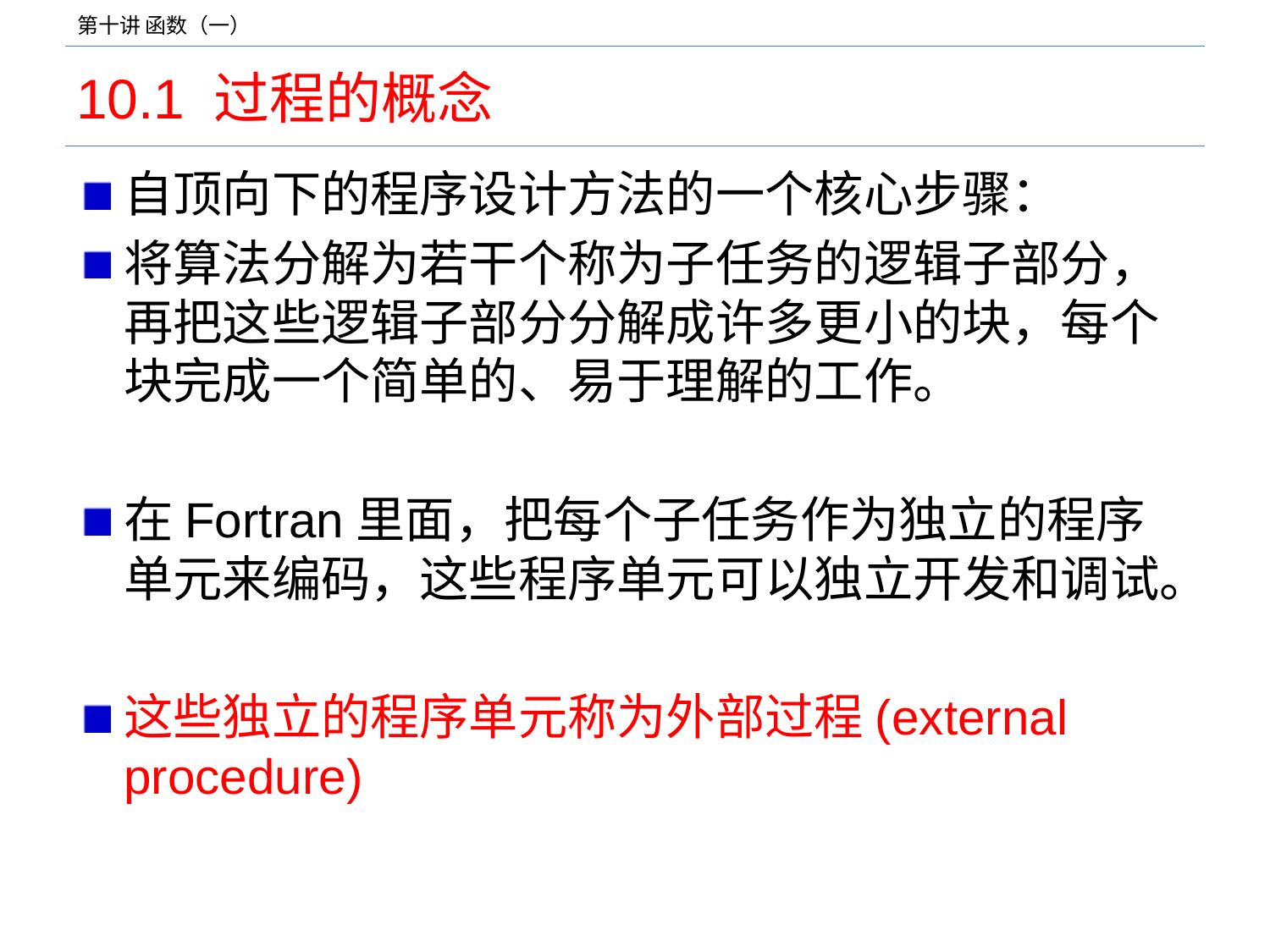

# 10.1 过程的概念
自顶向下的程序设计方法的一个核心步骤：
将算法分解为若干个称为子任务的逻辑子部分，再把这些逻辑子部分分解成许多更小的块，每个块完成一个简单的、易于理解的工作。

在Fortran里面，把每个子任务作为独立的程序单元来编码，这些程序单元可以独立开发和调试。

这些独立的程序单元称为外部过程(external procedure)